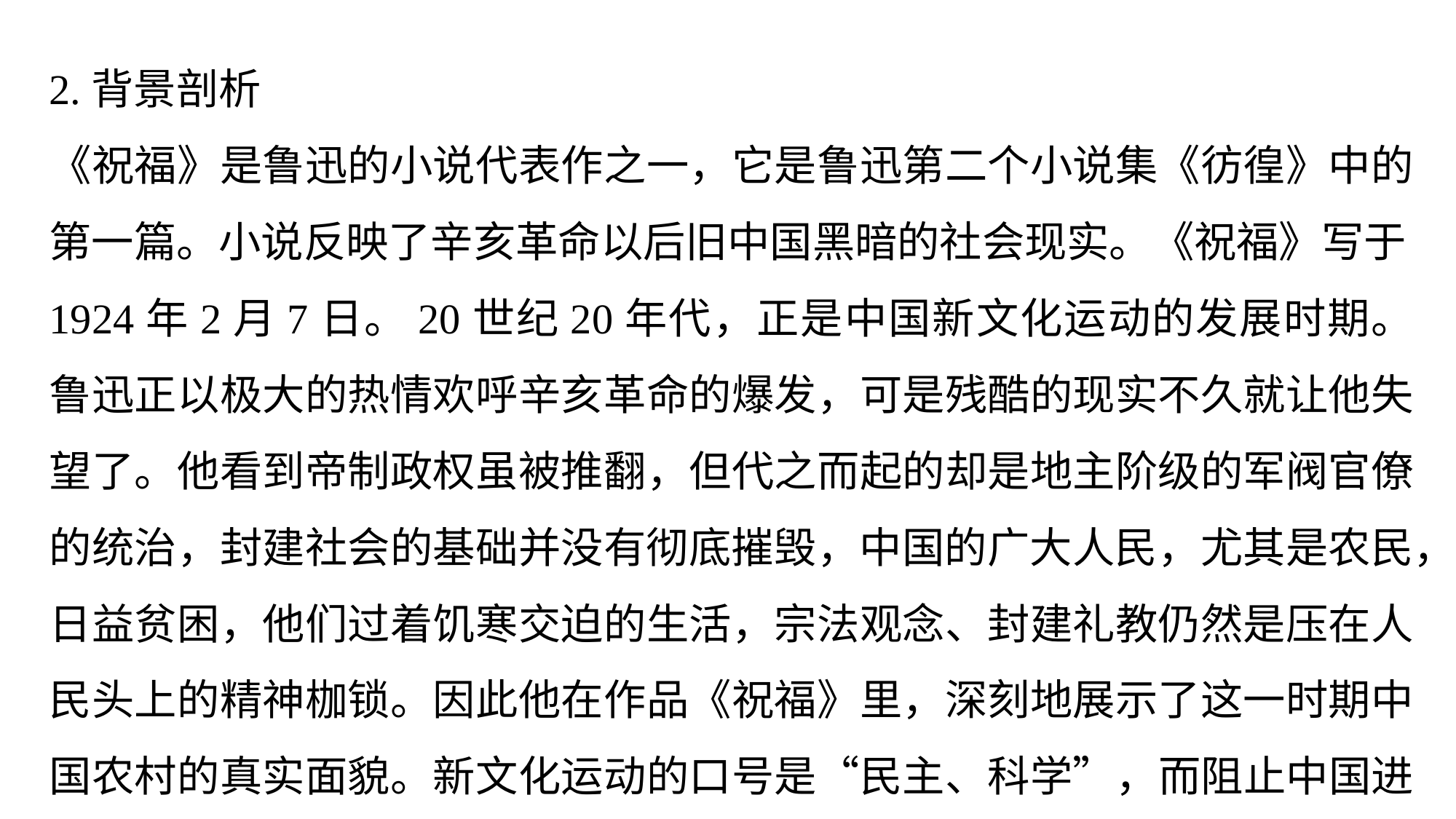

2.背景剖析
《祝福》是鲁迅的小说代表作之一，它是鲁迅第二个小说集《彷徨》中的第一篇。小说反映了辛亥革命以后旧中国黑暗的社会现实。《祝福》写于1924年2月7日。20世纪20年代，正是中国新文化运动的发展时期。鲁迅正以极大的热情欢呼辛亥革命的爆发，可是残酷的现实不久就让他失望了。他看到帝制政权虽被推翻，但代之而起的却是地主阶级的军阀官僚的统治，封建社会的基础并没有彻底摧毁，中国的广大人民，尤其是农民，日益贫困，他们过着饥寒交迫的生活，宗法观念、封建礼教仍然是压在人民头上的精神枷锁。因此他在作品《祝福》里，深刻地展示了这一时期中国农村的真实面貌。新文化运动的口号是“民主、科学”，而阻止中国进入民主、